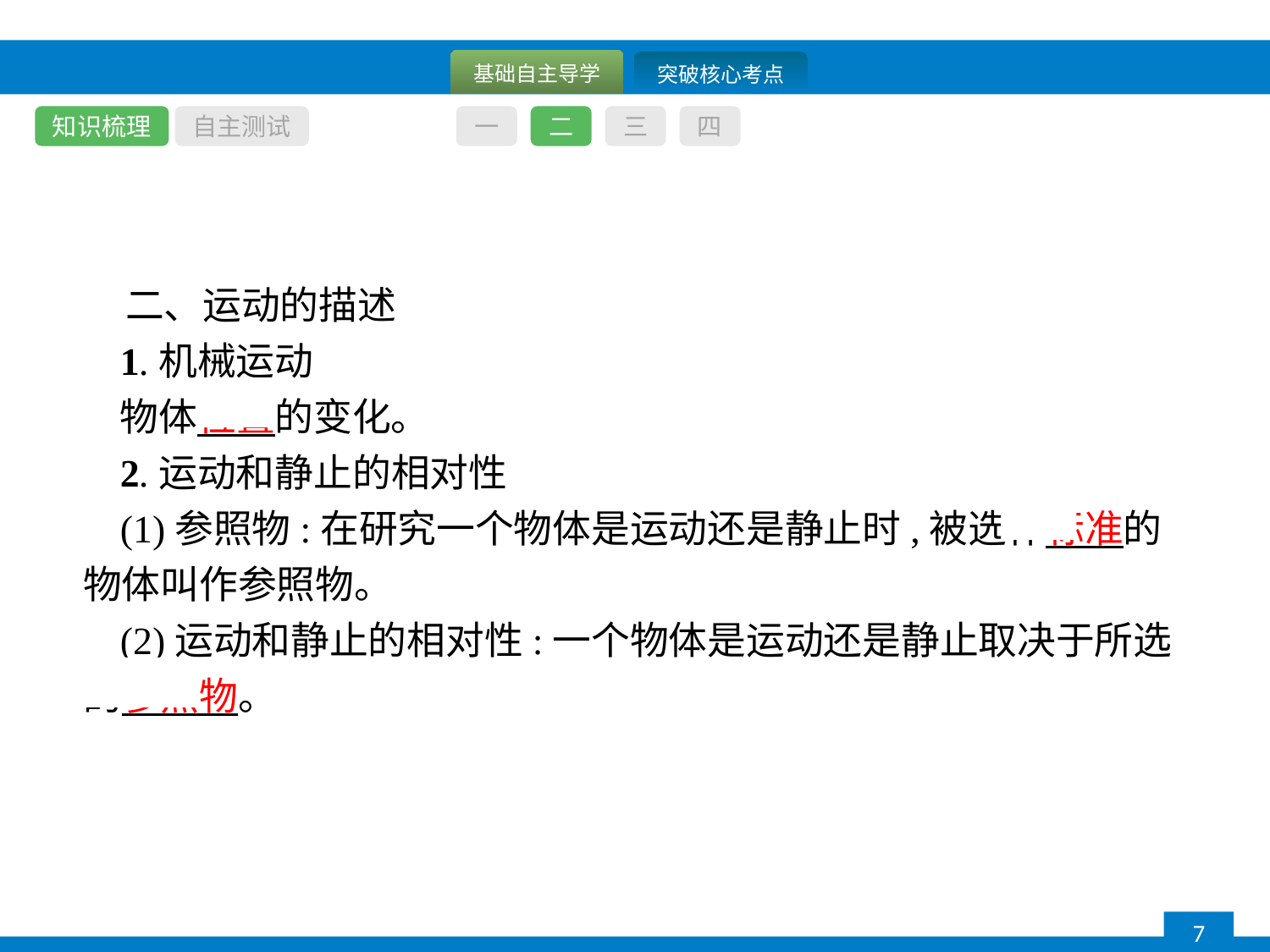

知识梳理
自主测试
一
二
三
四
二、运动的描述
1.机械运动
物体位置的变化。
2.运动和静止的相对性
(1)参照物:在研究一个物体是运动还是静止时,被选作标准的物体叫作参照物。
(2)运动和静止的相对性:一个物体是运动还是静止取决于所选的参照物。